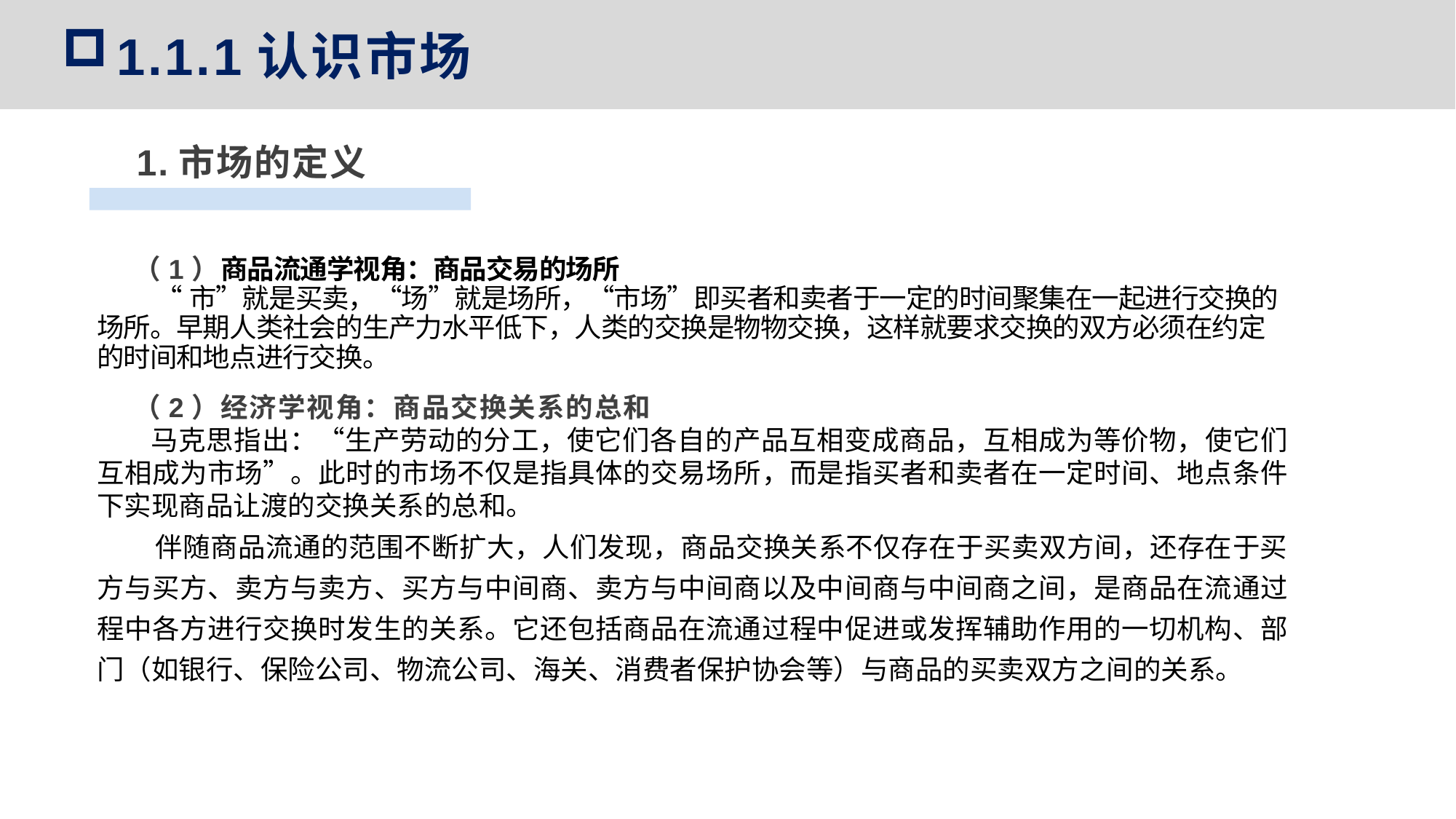

1.1.1认识市场
1.市场的定义

（1）商品流通学视角：商品交易的场所
    “市”就是买卖，“场”就是场所，“市场”即买者和卖者于一定的时间聚集在一起进行交换的场所。早期人类社会的生产力水平低下，人类的交换是物物交换，这样就要求交换的双方必须在约定的时间和地点进行交换。
（2）经济学视角：商品交换关系的总和
       马克思指出：“生产劳动的分工，使它们各自的产品互相变成商品，互相成为等价物，使它们互相成为市场”。此时的市场不仅是指具体的交易场所，而是指买者和卖者在一定时间、地点条件下实现商品让渡的交换关系的总和。
   伴随商品流通的范围不断扩大，人们发现，商品交换关系不仅存在于买卖双方间，还存在于买方与买方、卖方与卖方、买方与中间商、卖方与中间商以及中间商与中间商之间，是商品在流通过程中各方进行交换时发生的关系。它还包括商品在流通过程中促进或发挥辅助作用的一切机构、部门（如银行、保险公司、物流公司、海关、消费者保护协会等）与商品的买卖双方之间的关系。